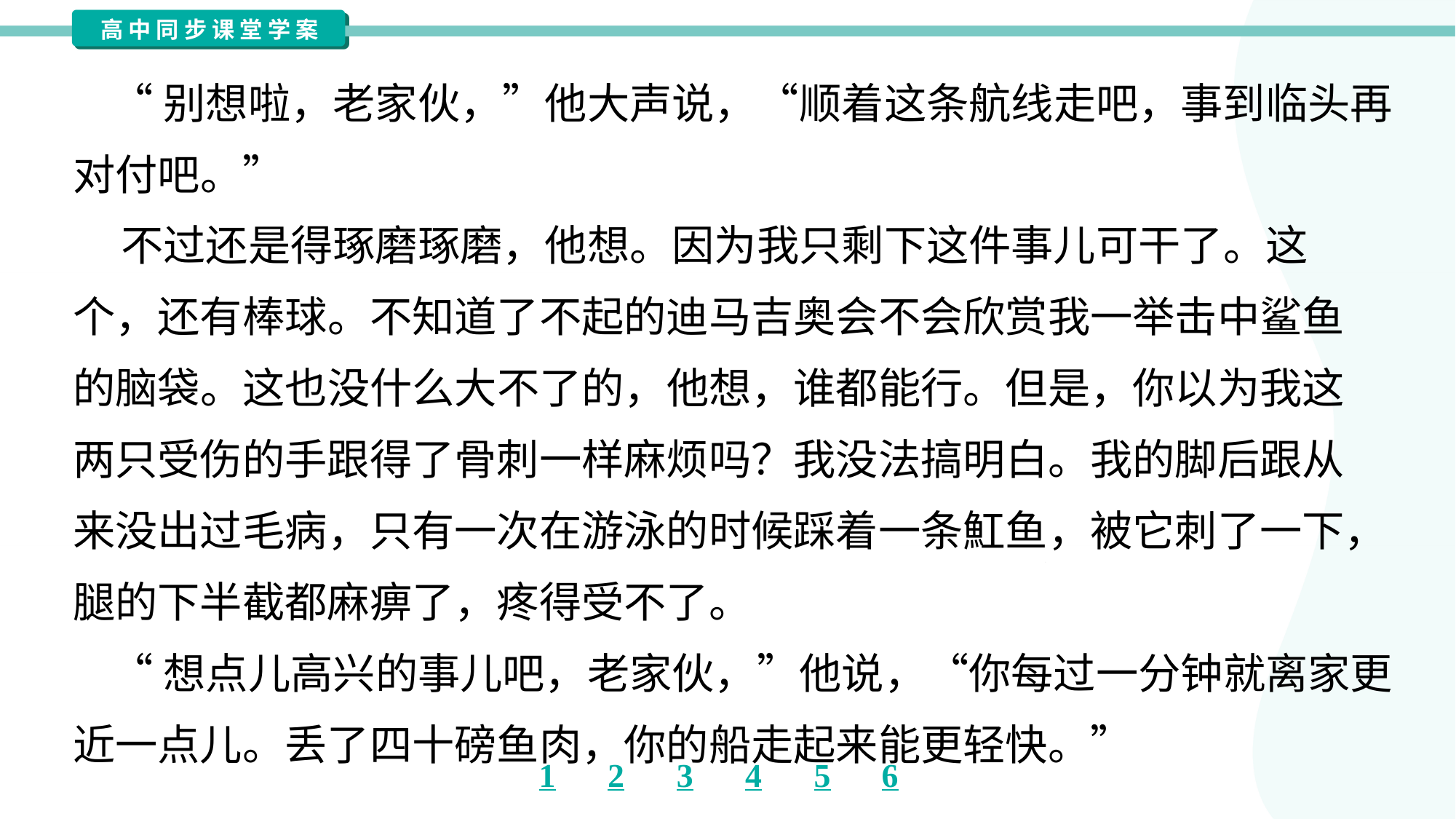

“别想啦，老家伙，”他大声说，“顺着这条航线走吧，事到临头再
对付吧。”
    不过还是得琢磨琢磨，他想。因为我只剩下这件事儿可干了。这
个，还有棒球。不知道了不起的迪马吉奥会不会欣赏我一举击中鲨鱼
的脑袋。这也没什么大不了的，他想，谁都能行。但是，你以为我这
两只受伤的手跟得了骨刺一样麻烦吗？我没法搞明白。我的脚后跟从
来没出过毛病，只有一次在游泳的时候踩着一条魟鱼，被它刺了一下，
腿的下半截都麻痹了，疼得受不了。
    “想点儿高兴的事儿吧，老家伙，”他说，“你每过一分钟就离家更
近一点儿。丢了四十磅鱼肉，你的船走起来能更轻快。”